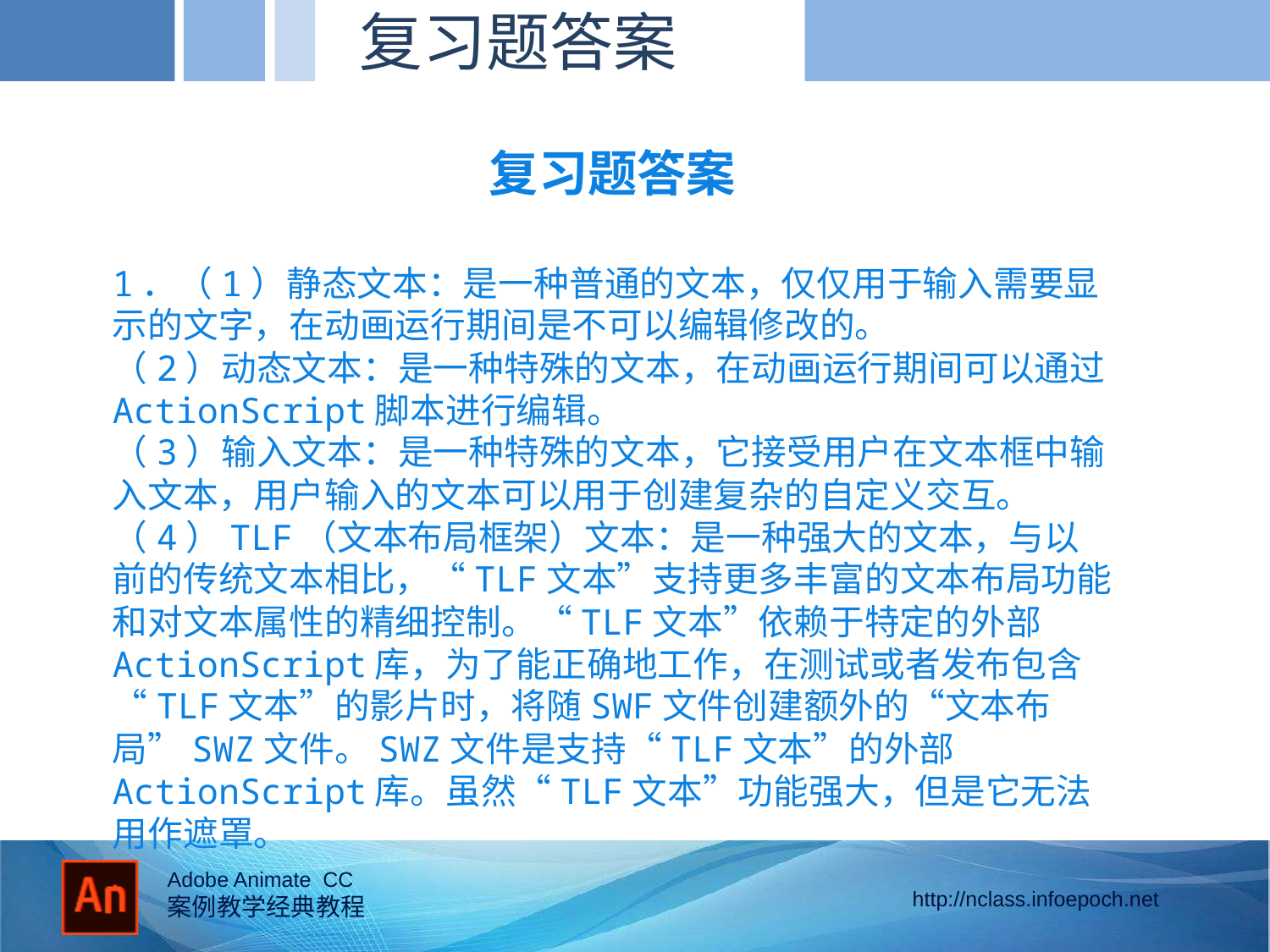

复习题答案
复习题答案

1．（1）静态文本：是一种普通的文本，仅仅用于输入需要显示的文字，在动画运行期间是不可以编辑修改的。
（2）动态文本：是一种特殊的文本，在动画运行期间可以通过ActionScript脚本进行编辑。
（3）输入文本：是一种特殊的文本，它接受用户在文本框中输入文本，用户输入的文本可以用于创建复杂的自定义交互。
（4）TLF（文本布局框架）文本：是一种强大的文本，与以前的传统文本相比，“TLF文本”支持更多丰富的文本布局功能和对文本属性的精细控制。“TLF文本”依赖于特定的外部ActionScript库，为了能正确地工作，在测试或者发布包含“TLF文本”的影片时，将随SWF文件创建额外的“文本布局”SWZ文件。SWZ文件是支持“TLF文本”的外部ActionScript库。虽然“TLF文本”功能强大，但是它无法用作遮罩。
的径向